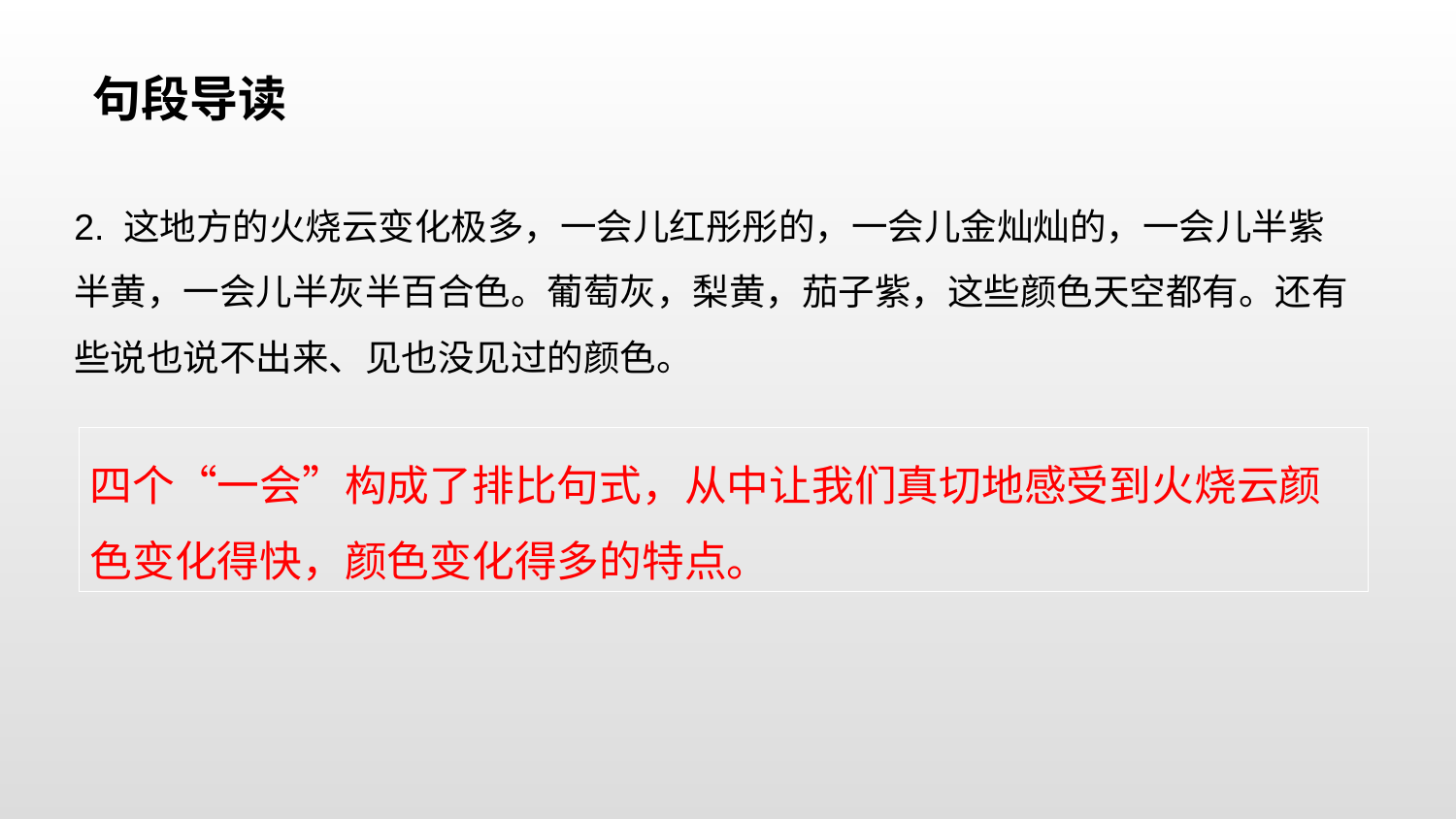

句段导读
2. 这地方的火烧云变化极多，一会儿红彤彤的，一会儿金灿灿的，一会儿半紫半黄，一会儿半灰半百合色。葡萄灰，梨黄，茄子紫，这些颜色天空都有。还有些说也说不出来、见也没见过的颜色。
四个“一会”构成了排比句式，从中让我们真切地感受到火烧云颜色变化得快，颜色变化得多的特点。